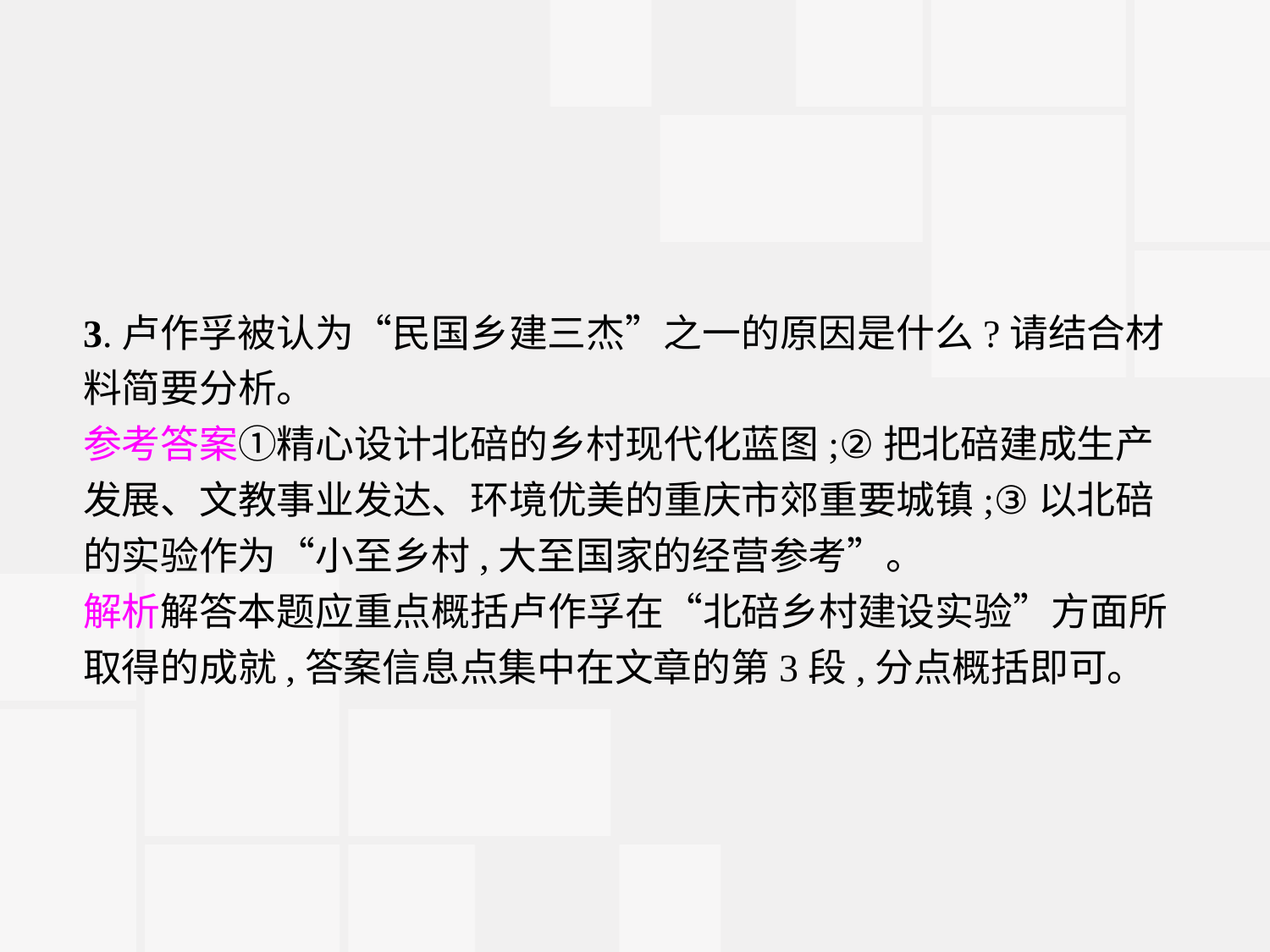

3.卢作孚被认为“民国乡建三杰”之一的原因是什么?请结合材料简要分析。
参考答案①精心设计北碚的乡村现代化蓝图;②把北碚建成生产发展、文教事业发达、环境优美的重庆市郊重要城镇;③以北碚的实验作为“小至乡村,大至国家的经营参考”。
解析解答本题应重点概括卢作孚在“北碚乡村建设实验”方面所取得的成就,答案信息点集中在文章的第3段,分点概括即可。